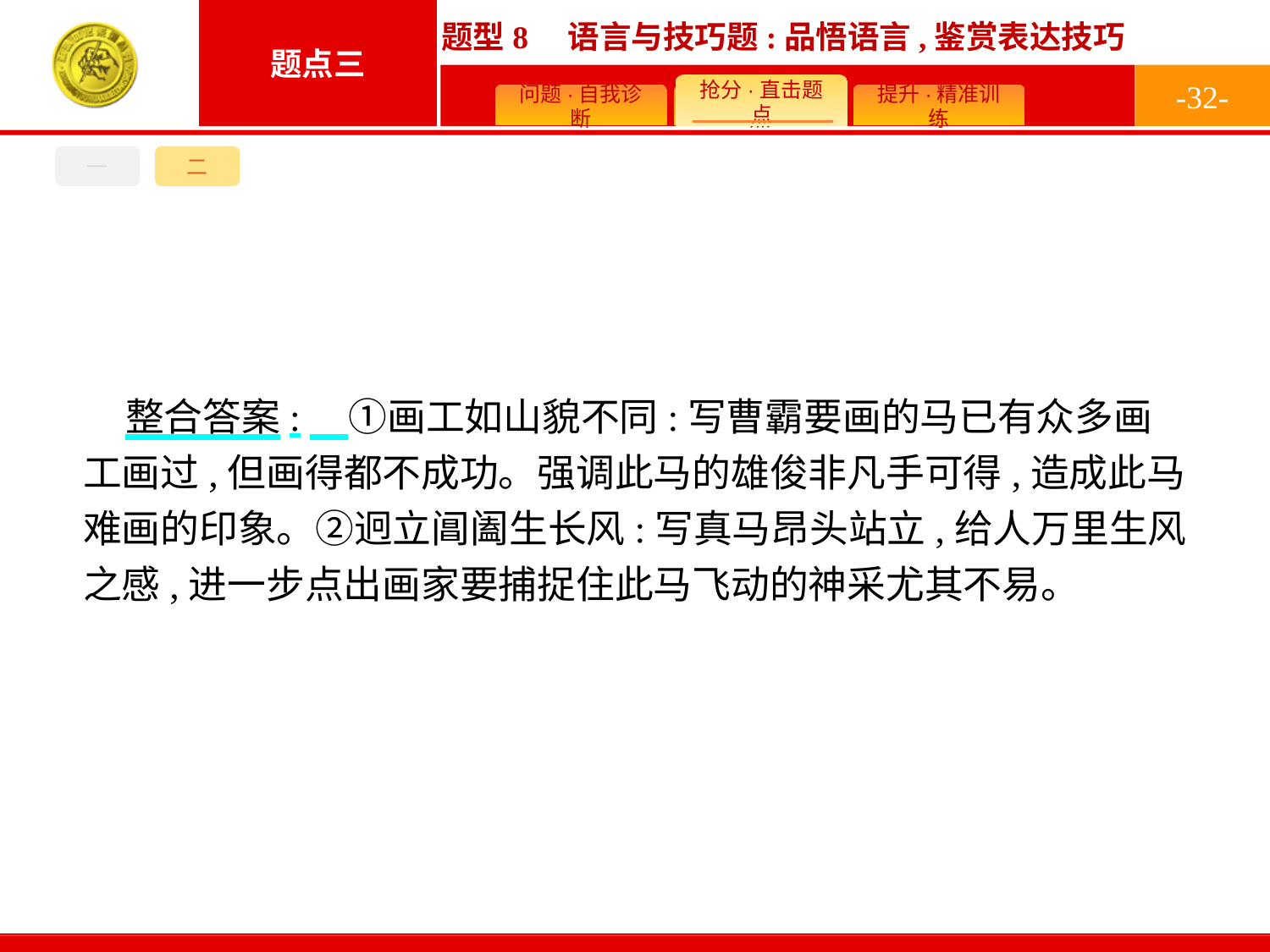

-32-
一
二
整合答案:　①画工如山貌不同:写曹霸要画的马已有众多画工画过,但画得都不成功。强调此马的雄俊非凡手可得,造成此马难画的印象。②迥立阊阖生长风:写真马昂头站立,给人万里生风之感,进一步点出画家要捕捉住此马飞动的神采尤其不易。